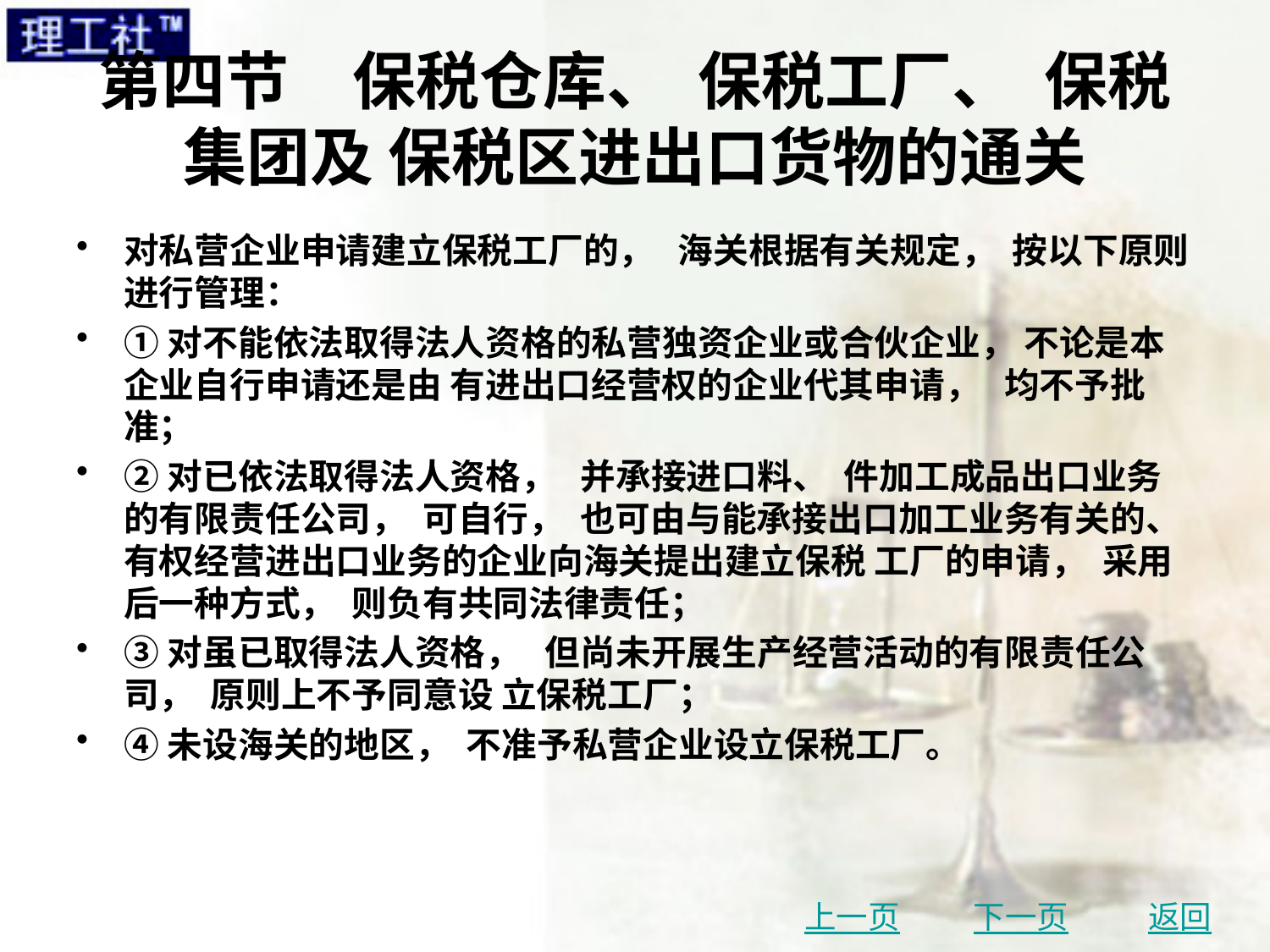

# 第四节　保税仓库、  保税工厂、  保税集团及 保税区进出口货物的通关
对私营企业申请建立保税工厂的，   海关根据有关规定，  按以下原则进行管理：
①对不能依法取得法人资格的私营独资企业或合伙企业， 不论是本企业自行申请还是由 有进出口经营权的企业代其申请，   均不予批准；
②对已依法取得法人资格，   并承接进口料、  件加工成品出口业务的有限责任公司，  可自行，  也可由与能承接出口加工业务有关的、  有权经营进出口业务的企业向海关提出建立保税 工厂的申请，  采用后一种方式，  则负有共同法律责任；
③对虽已取得法人资格，   但尚未开展生产经营活动的有限责任公司，  原则上不予同意设 立保税工厂；
④未设海关的地区，  不准予私营企业设立保税工厂。

上一页
下一页
返回